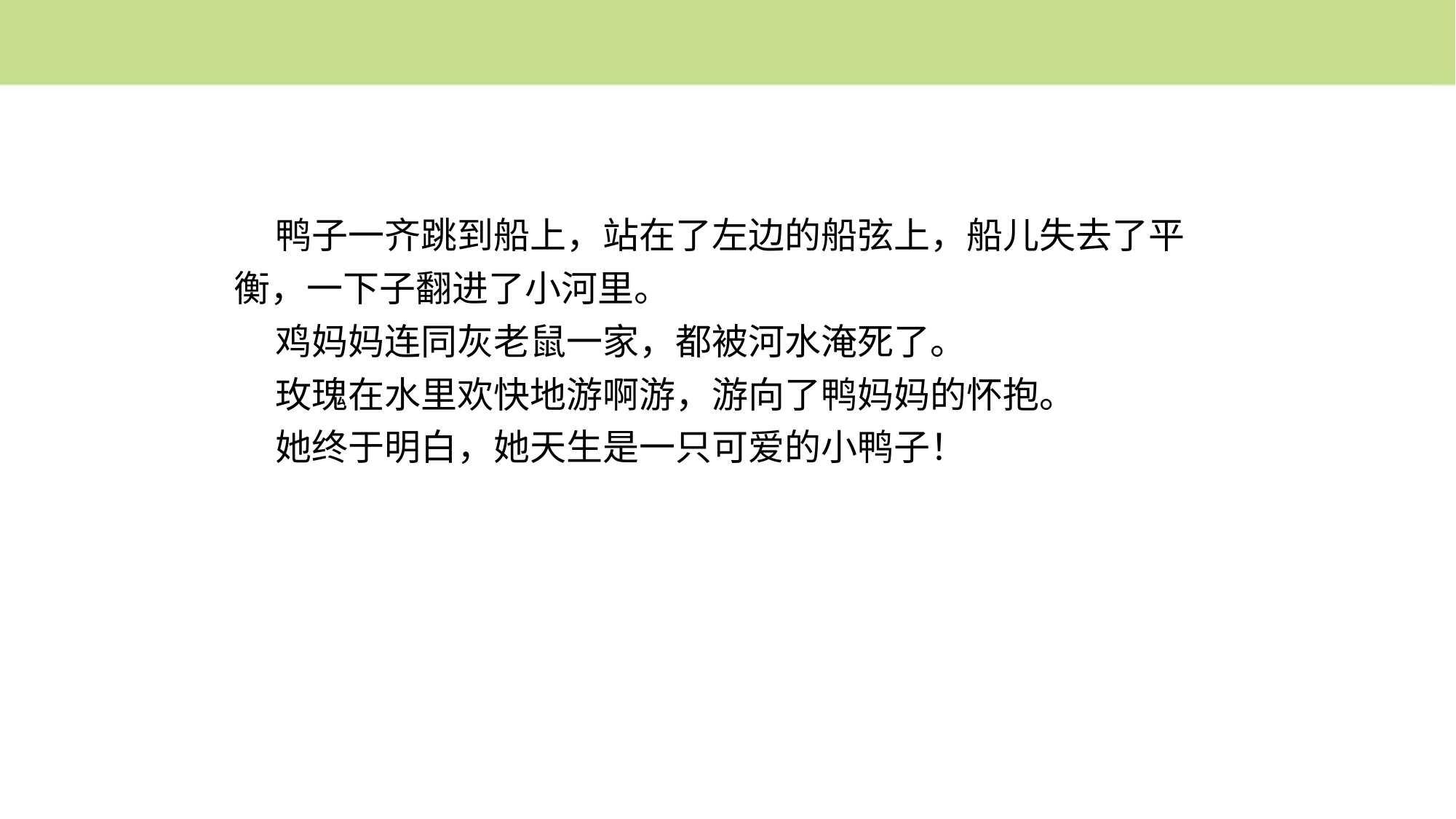

鸭子一齐跳到船上，站在了左边的船弦上，船儿失去了平衡，一下子翻进了小河里。
    鸡妈妈连同灰老鼠一家，都被河水淹死了。
    玫瑰在水里欢快地游啊游，游向了鸭妈妈的怀抱。
    她终于明白，她天生是一只可爱的小鸭子！